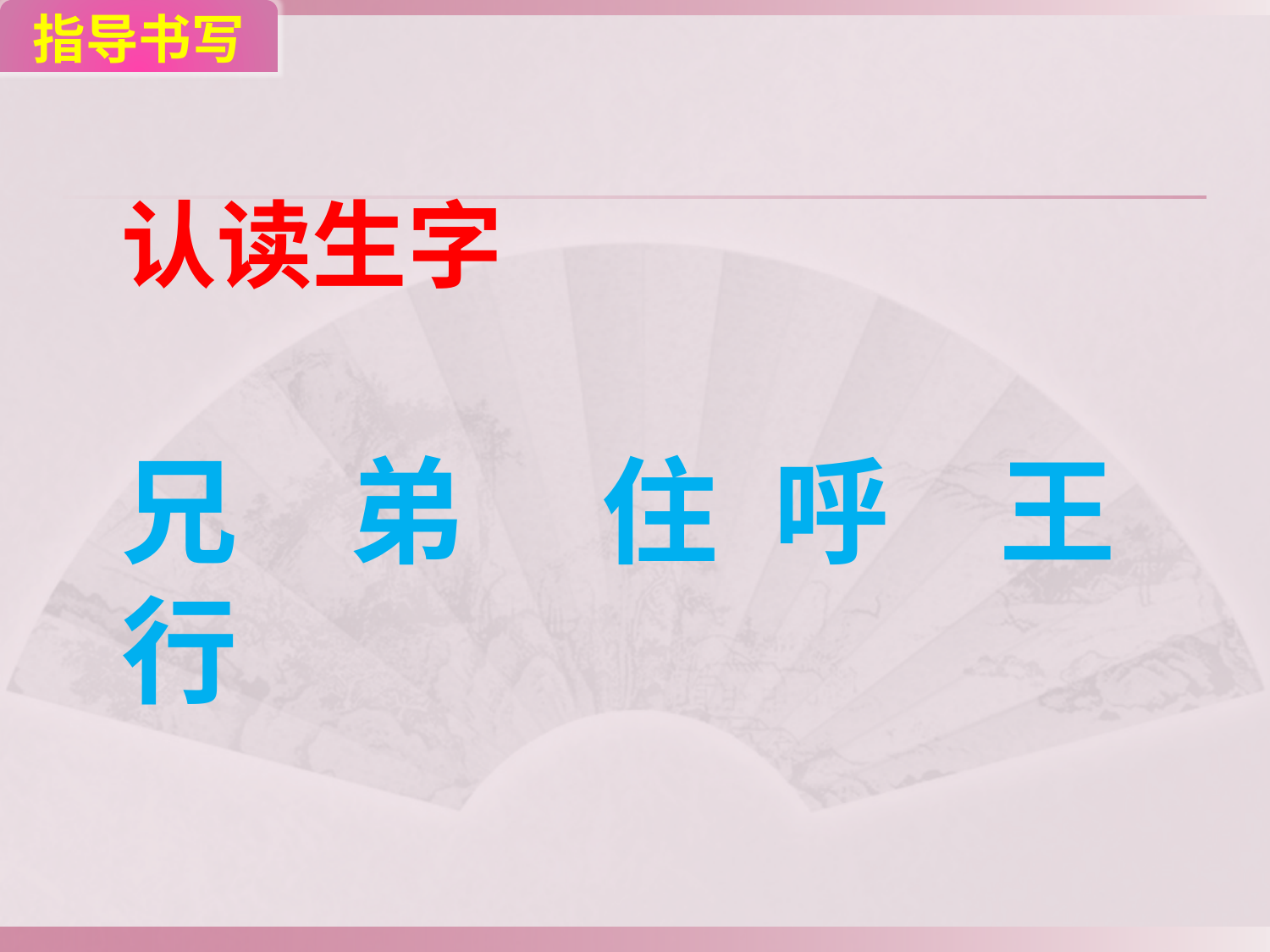

指导书写
认读生字

兄    弟     住  呼    王     行